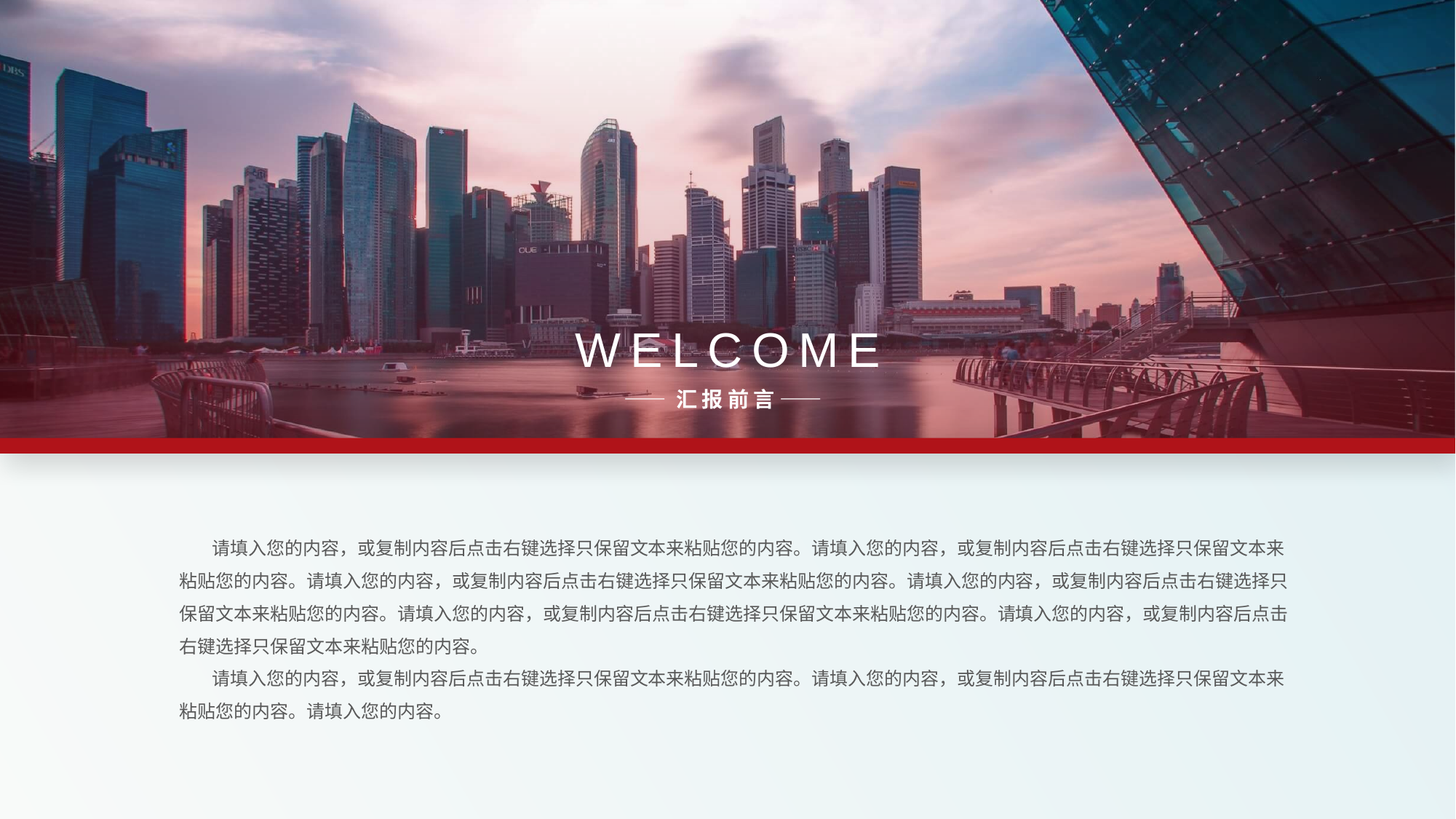

WELCOME
——汇报前言——

       请填入您的内容，或复制内容后点击右键选择只保留文本来粘贴您的内容。请填入您的内容，或复制内容后点击右键选择只保留文本来粘贴您的内容。请填入您的内容，或复制内容后点击右键选择只保留文本来粘贴您的内容。请填入您的内容，或复制内容后点击右键选择只保留文本来粘贴您的内容。请填入您的内容，或复制内容后点击右键选择只保留文本来粘贴您的内容。请填入您的内容，或复制内容后点击右键选择只保留文本来粘贴您的内容。
       请填入您的内容，或复制内容后点击右键选择只保留文本来粘贴您的内容。请填入您的内容，或复制内容后点击右键选择只保留文本来粘贴您的内容。请填入您的内容。